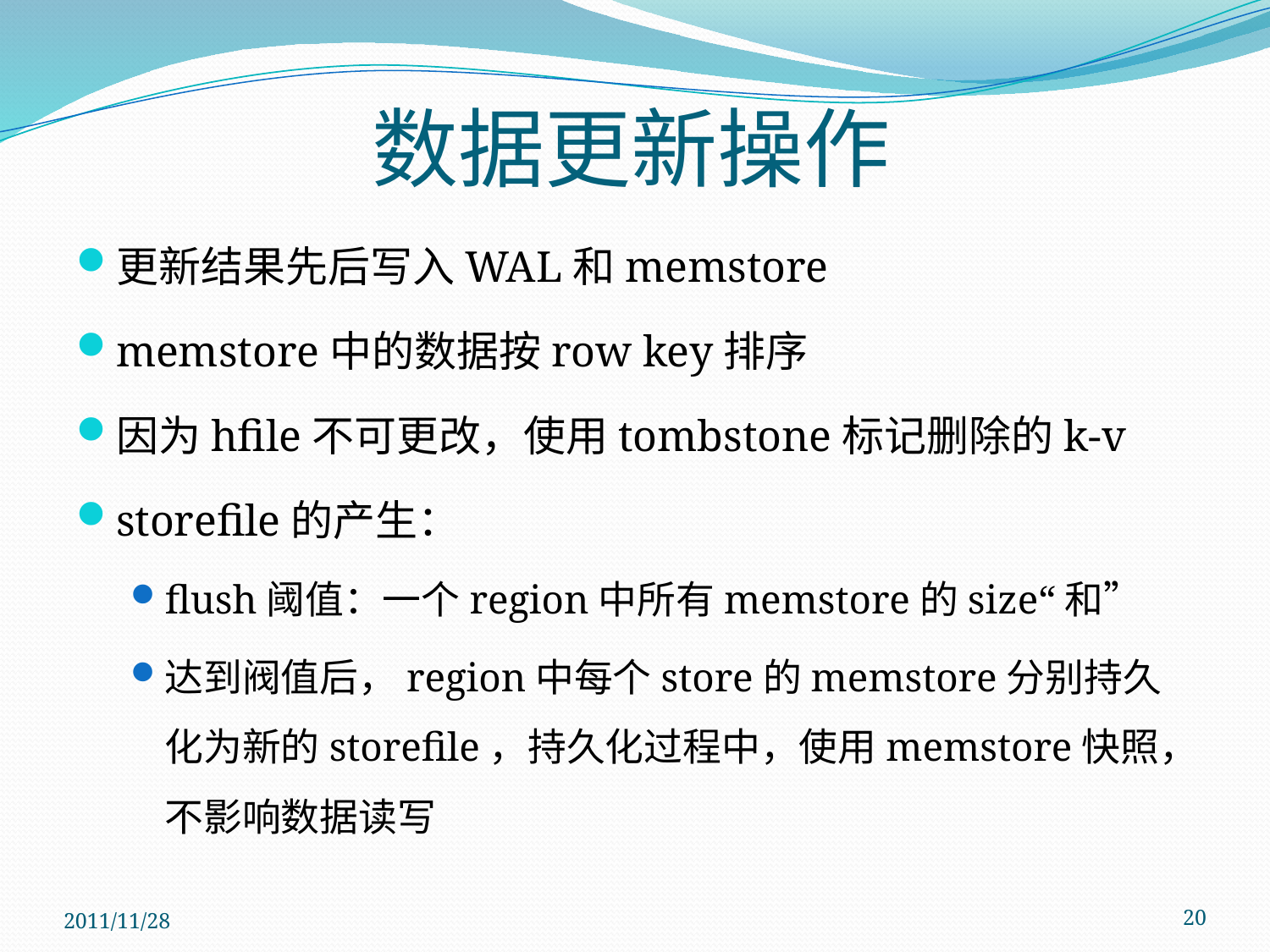

数据更新操作
更新结果先后写入WAL和memstore
memstore中的数据按row key排序
因为hfile不可更改，使用tombstone标记删除的k-v
storefile的产生：
flush阈值：一个region中所有memstore的size“和”
达到阀值后，region中每个store的memstore分别持久化为新的storefile，持久化过程中，使用memstore快照，不影响数据读写
2011/11/28
20